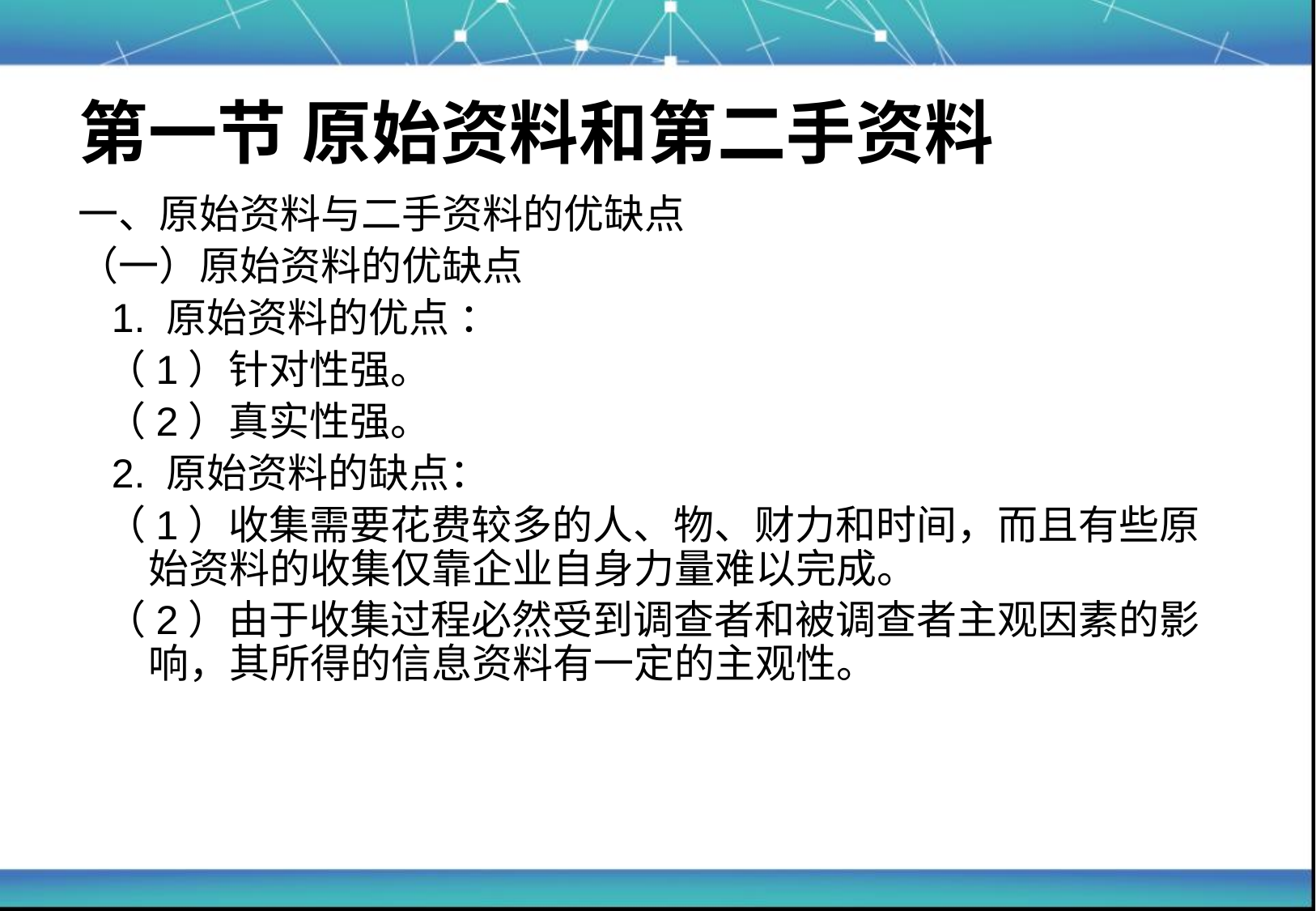

# 第一节 原始资料和第二手资料
一、原始资料与二手资料的优缺点
（一）原始资料的优缺点
   1. 原始资料的优点 ：
  （1）针对性强。
  （2）真实性强。
   2. 原始资料的缺点：
  （1）收集需要花费较多的人、物、财力和时间，而且有些原始资料的收集仅靠企业自身力量难以完成。
  （2）由于收集过程必然受到调查者和被调查者主观因素的影响，其所得的信息资料有一定的主观性。